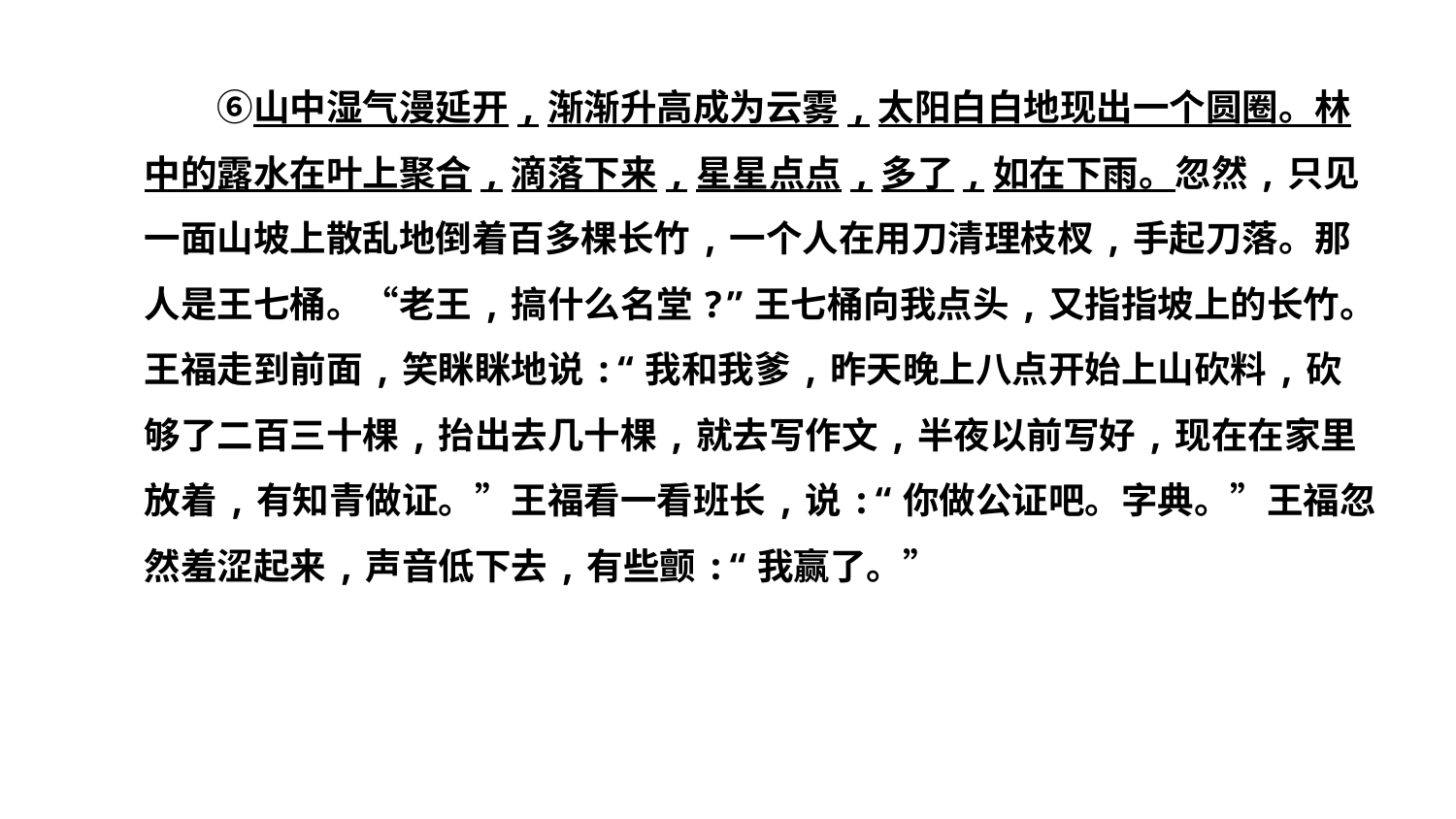

⑥山中湿气漫延开,渐渐升高成为云雾,太阳白白地现出一个圆圈。林中的露水在叶上聚合,滴落下来,星星点点,多了,如在下雨。忽然,只见一面山坡上散乱地倒着百多棵长竹,一个人在用刀清理枝杈,手起刀落。那人是王七桶。“老王,搞什么名堂?”王七桶向我点头,又指指坡上的长竹。王福走到前面,笑眯眯地说:“我和我爹,昨天晚上八点开始上山砍料,砍够了二百三十棵,抬出去几十棵,就去写作文,半夜以前写好,现在在家里放着,有知青做证。”王福看一看班长,说:“你做公证吧。字典。”王福忽然羞涩起来,声音低下去,有些颤:“我赢了。”